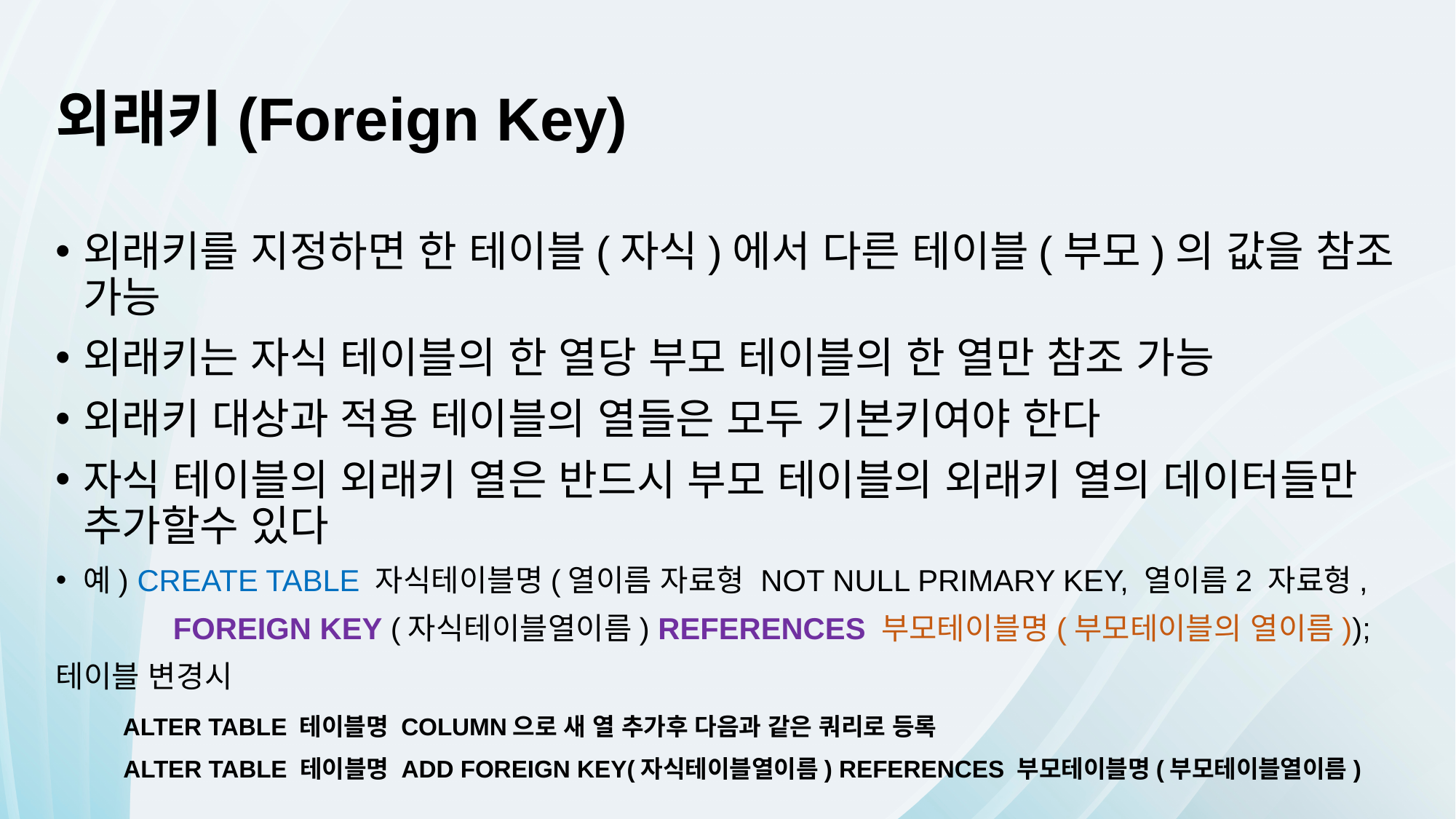

외래키(Foreign Key)

외래키를 지정하면 한 테이블(자식)에서 다른 테이블(부모)의 값을 참조 가능
외래키는 자식 테이블의 한 열당 부모 테이블의 한 열만 참조 가능
외래키 대상과 적용 테이블의 열들은 모두 기본키여야 한다
자식 테이블의 외래키 열은 반드시 부모 테이블의 외래키 열의 데이터들만 추가할수 있다
예) CREATE TABLE 자식테이블명(열이름 자료형 NOT NULL PRIMARY KEY, 열이름2 자료형,
              FOREIGN KEY (자식테이블열이름) REFERENCES 부모테이블명(부모테이블의 열이름));
테이블 변경시
        ALTER TABLE 테이블명 COLUMN으로 새 열 추가후 다음과 같은 쿼리로 등록
          ALTER TABLE 테이블명 ADD FOREIGN KEY(자식테이블열이름) REFERENCES 부모테이블명(부모테이블열이름)